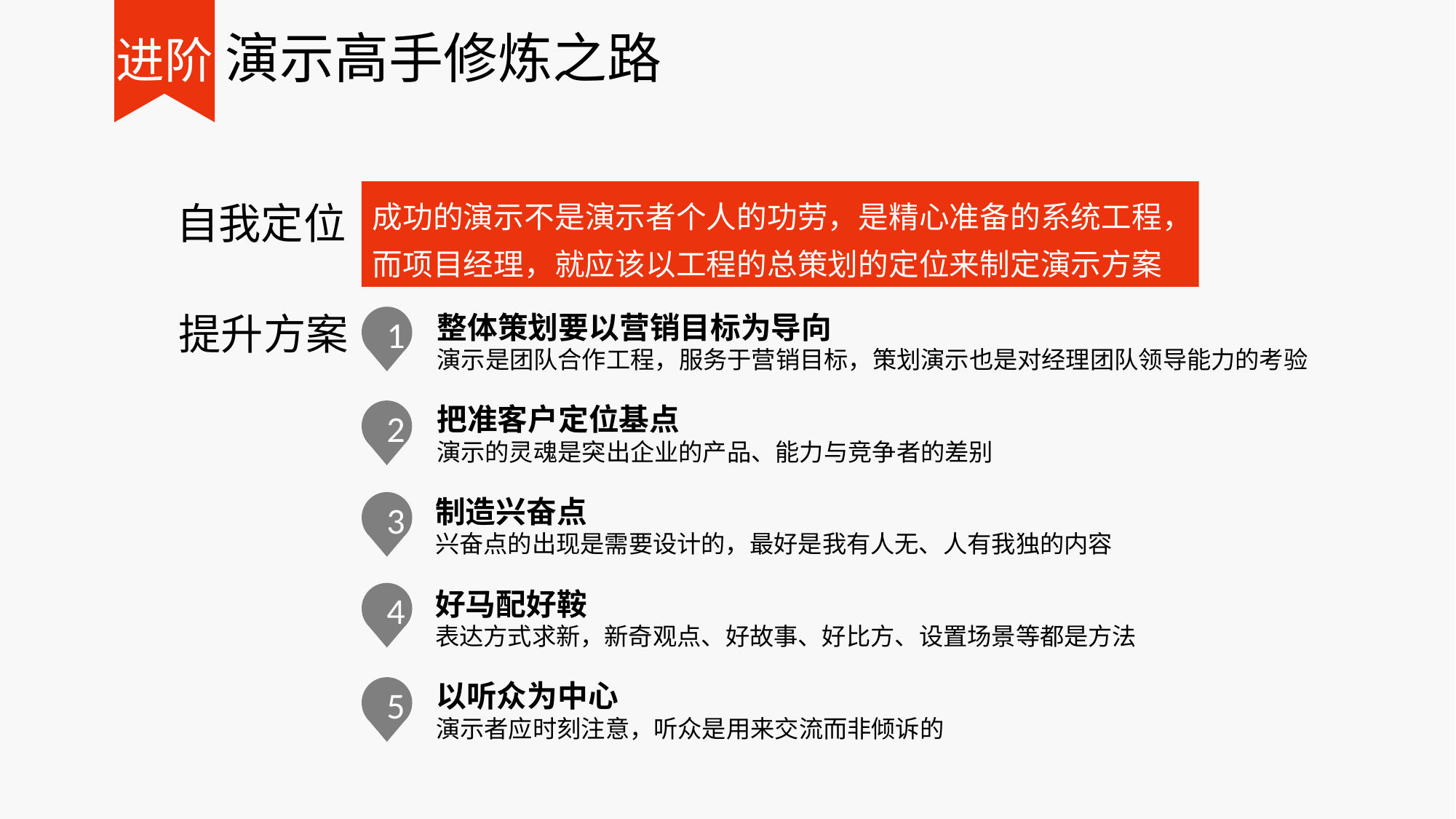

# 演示高手修炼之路

进阶
成功的演示不是演示者个人的功劳，是精心准备的系统工程，而项目经理，就应该以工程的总策划的定位来制定演示方案
自我定位
提升方案
整体策划要以营销目标为导向
演示是团队合作工程，服务于营销目标，策划演示也是对经理团队领导能力的考验

1
把准客户定位基点
演示的灵魂是突出企业的产品、能力与竞争者的差别

2
制造兴奋点
兴奋点的出现是需要设计的，最好是我有人无、人有我独的内容

3
好马配好鞍
表达方式求新，新奇观点、好故事、好比方、设置场景等都是方法

4
以听众为中心
演示者应时刻注意，听众是用来交流而非倾诉的

5